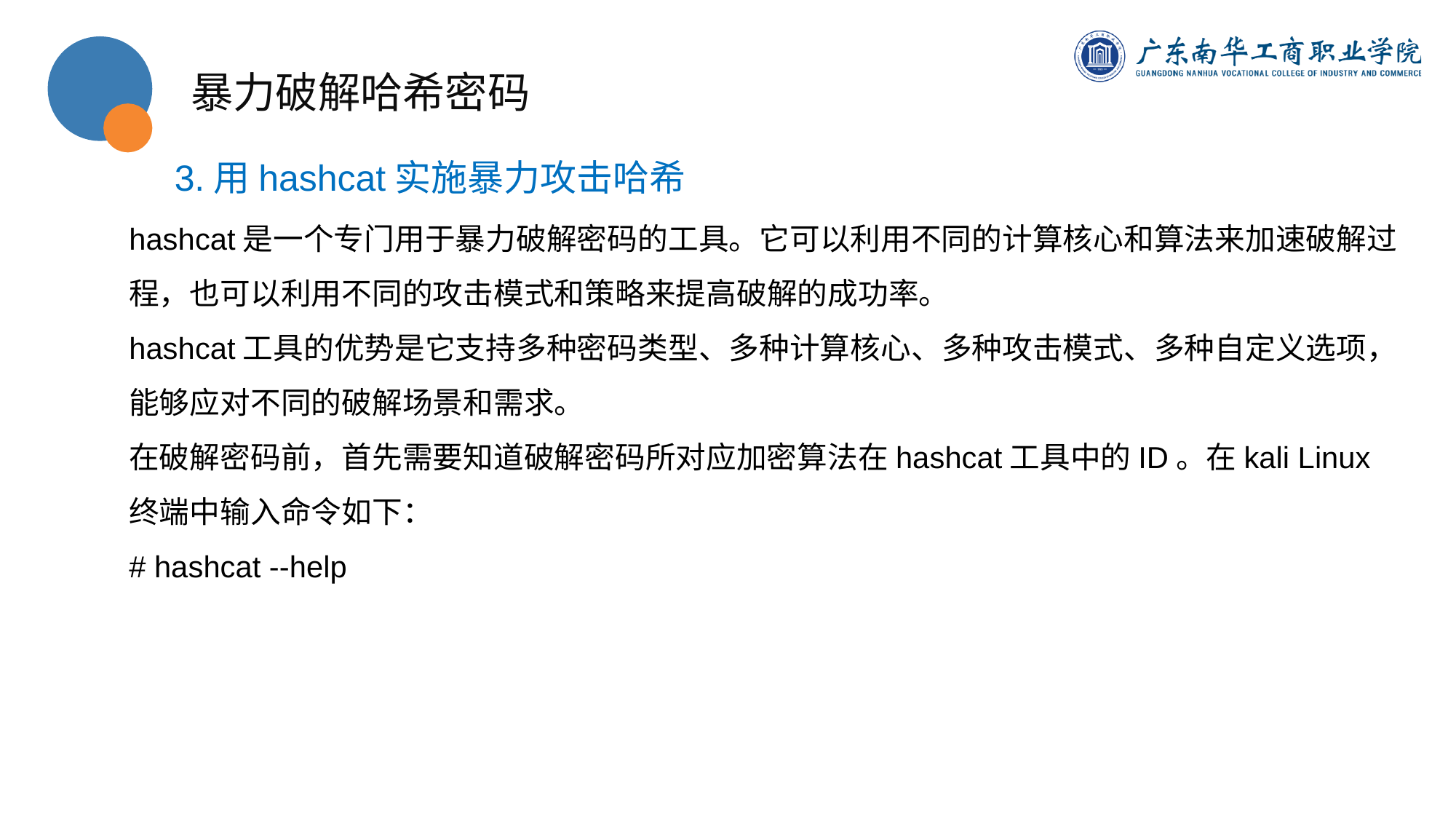

暴力破解哈希密码

3.用hashcat实施暴力攻击哈希
hashcat是一个专门用于暴力破解密码的工具。它可以利用不同的计算核心和算法来加速破解过程，也可以利用不同的攻击模式和策略来提高破解的成功率。
hashcat工具的优势是它支持多种密码类型、多种计算核心、多种攻击模式、多种自定义选项，能够应对不同的破解场景和需求。
在破解密码前，首先需要知道破解密码所对应加密算法在hashcat工具中的ID。在kali Linux终端中输入命令如下：
# hashcat --help